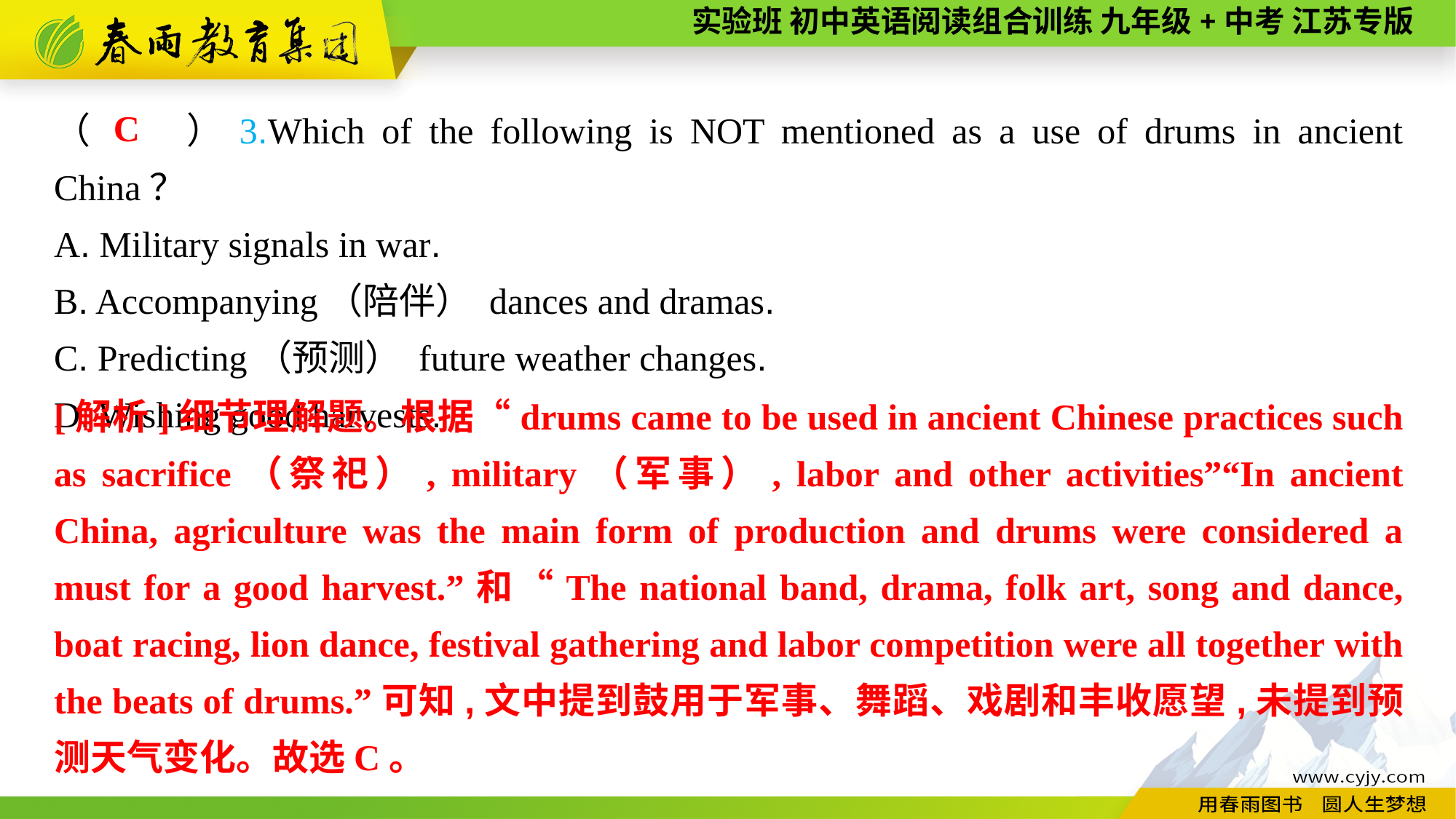

C
（　　）3.Which of the following is NOT mentioned as a use of drums in ancient China？
A. Military signals in war.
B. Accompanying（陪伴） dances and dramas.
C. Predicting（预测） future weather changes.
D. Wishing good harvests.
[解析]细节理解题。根据“drums came to be used in ancient Chinese practices such as sacrifice（祭祀）, military（军事）, labor and other activities”“In ancient China, agriculture was the main form of production and drums were considered a must for a good harvest.”和“The national band, drama, folk art, song and dance, boat racing, lion dance, festival gathering and labor competition were all together with the beats of drums.”可知,文中提到鼓用于军事、舞蹈、戏剧和丰收愿望,未提到预测天气变化。故选C。